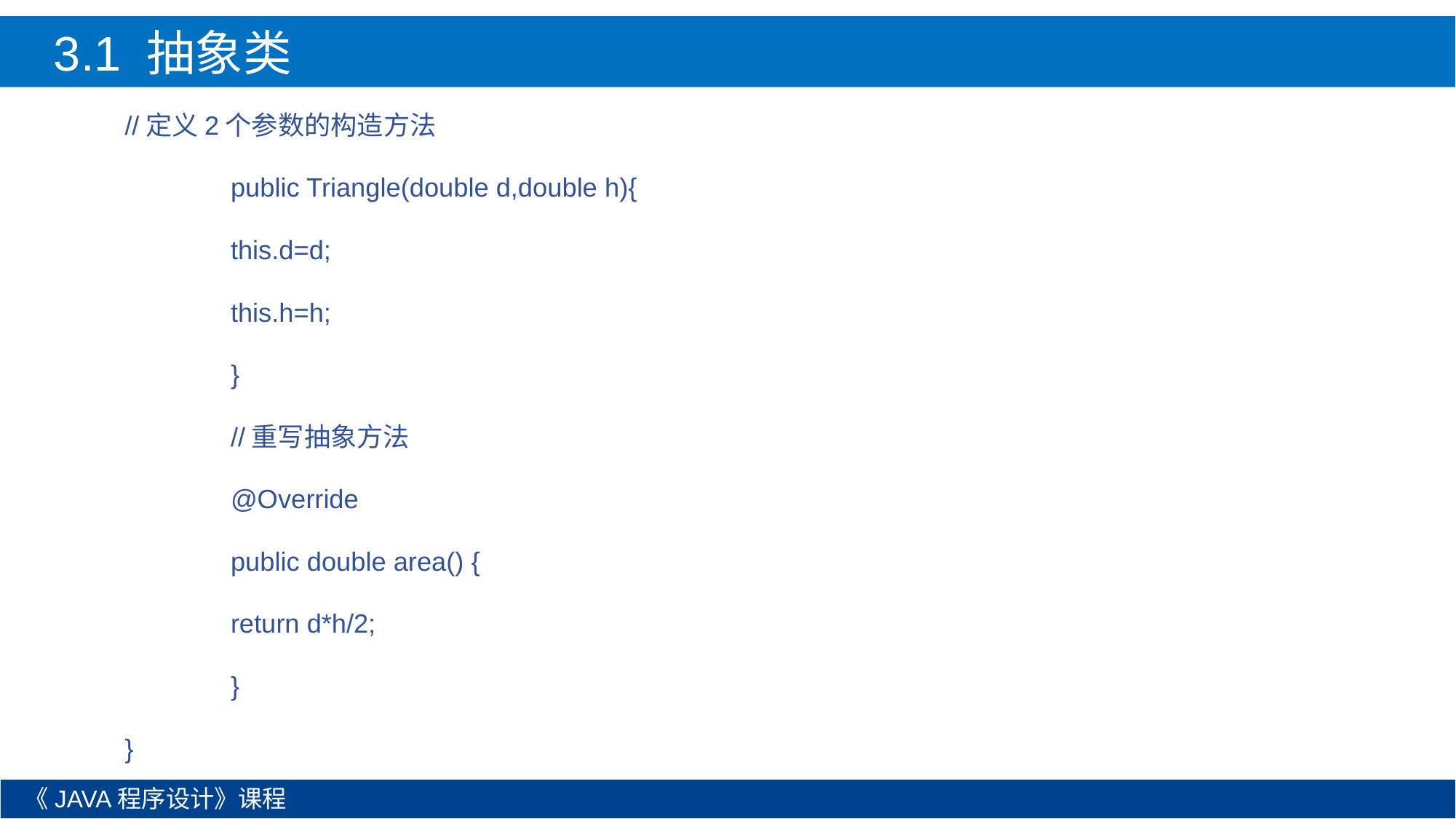

3.1 抽象类
//定义2个参数的构造方法
	public Triangle(double d,double h){
		this.d=d;
		this.h=h;
	}
	//重写抽象方法
	@Override
	public double area() {
		return d*h/2;
	}
}
《JAVA程序设计》课程